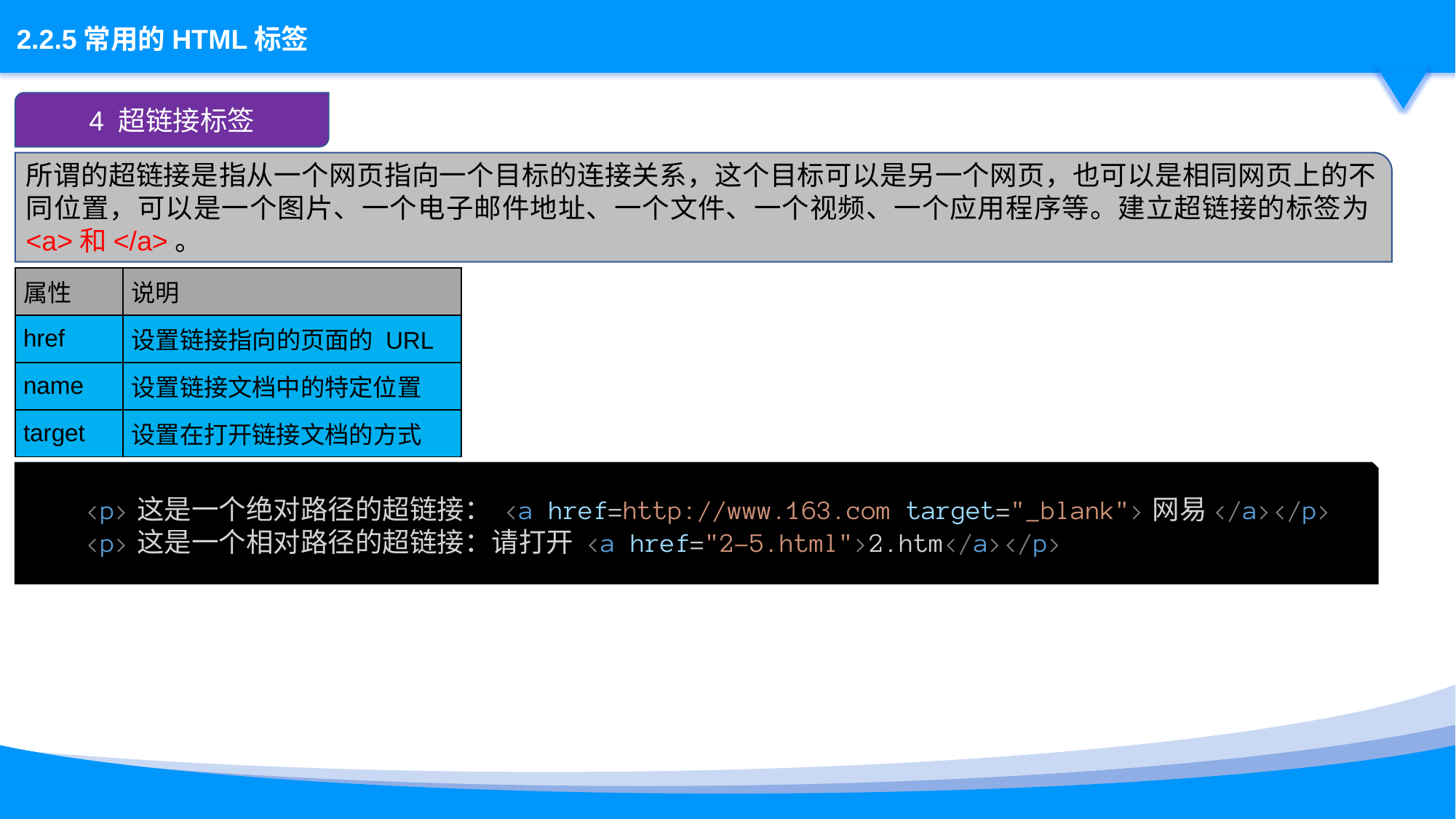

4 超链接标签
所谓的超链接是指从一个网页指向一个目标的连接关系，这个目标可以是另一个网页，也可以是相同网页上的不同位置，可以是一个图片、一个电子邮件地址、一个文件、一个视频、一个应用程序等。建立超链接的标签为<a>和</a>。
| 属性 | 说明 |
| --- | --- |
| href | 设置链接指向的页面的 URL |
| name | 设置链接文档中的特定位置 |
| target | 设置在打开链接文档的方式 |
    <p>这是一个绝对路径的超链接： <a href=http://www.163.com target="_blank">网易</a></p>
    <p>这是一个相对路径的超链接：请打开 <a href="2-5.html">2.htm</a></p>